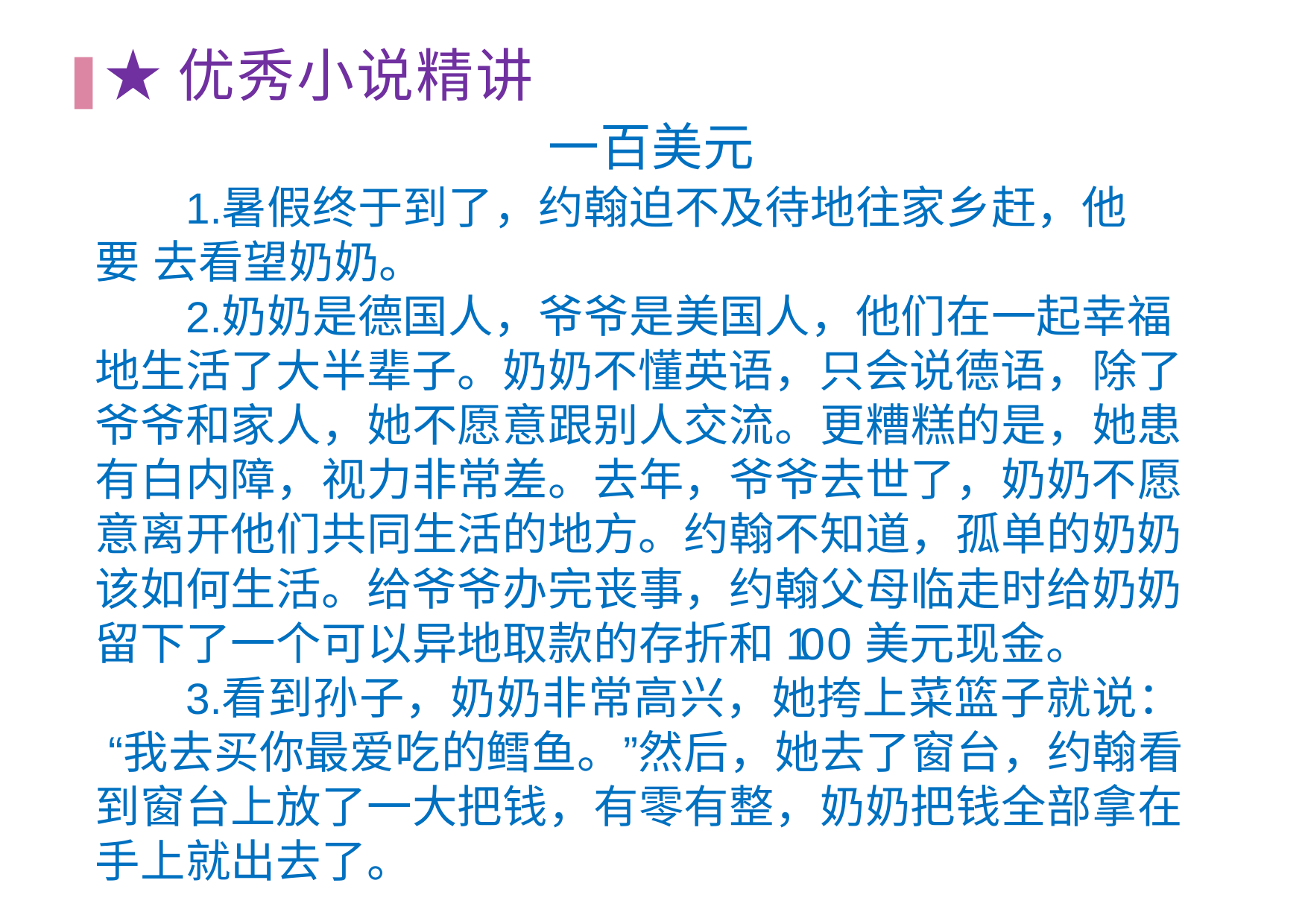

# ★优秀⼩说精讲

⼀百美元
暑假终于到了，约翰迫不及待地往家乡赶，他要 去看望奶奶。
奶奶是德国⼈，爷爷是美国⼈，他们在⼀起幸福 地⽣活了⼤半辈⼦。奶奶不懂英语，只会说德语，除了 爷爷和家⼈，她不愿意跟别⼈交流。更糟糕的是，她患 有⽩内障，视⼒⾮常差。去年，爷爷去世了，奶奶不愿 意离开他们共同⽣活的地⽅。约翰不知道，孤单的奶奶 该如何⽣活。给爷爷办完丧事，约翰⽗⺟临⾛时给奶奶 留下了⼀个可以异地取款的存折和10 0 美元现⾦。
看到孙⼦，奶奶⾮常⾼兴，她挎上菜篮⼦就说：  “我去买你最爱吃的鳕鱼。”然后，她去了窗台，约翰看 到窗台上放了⼀⼤把钱，有零有整，奶奶把钱全部拿在
⼿上就出去了。